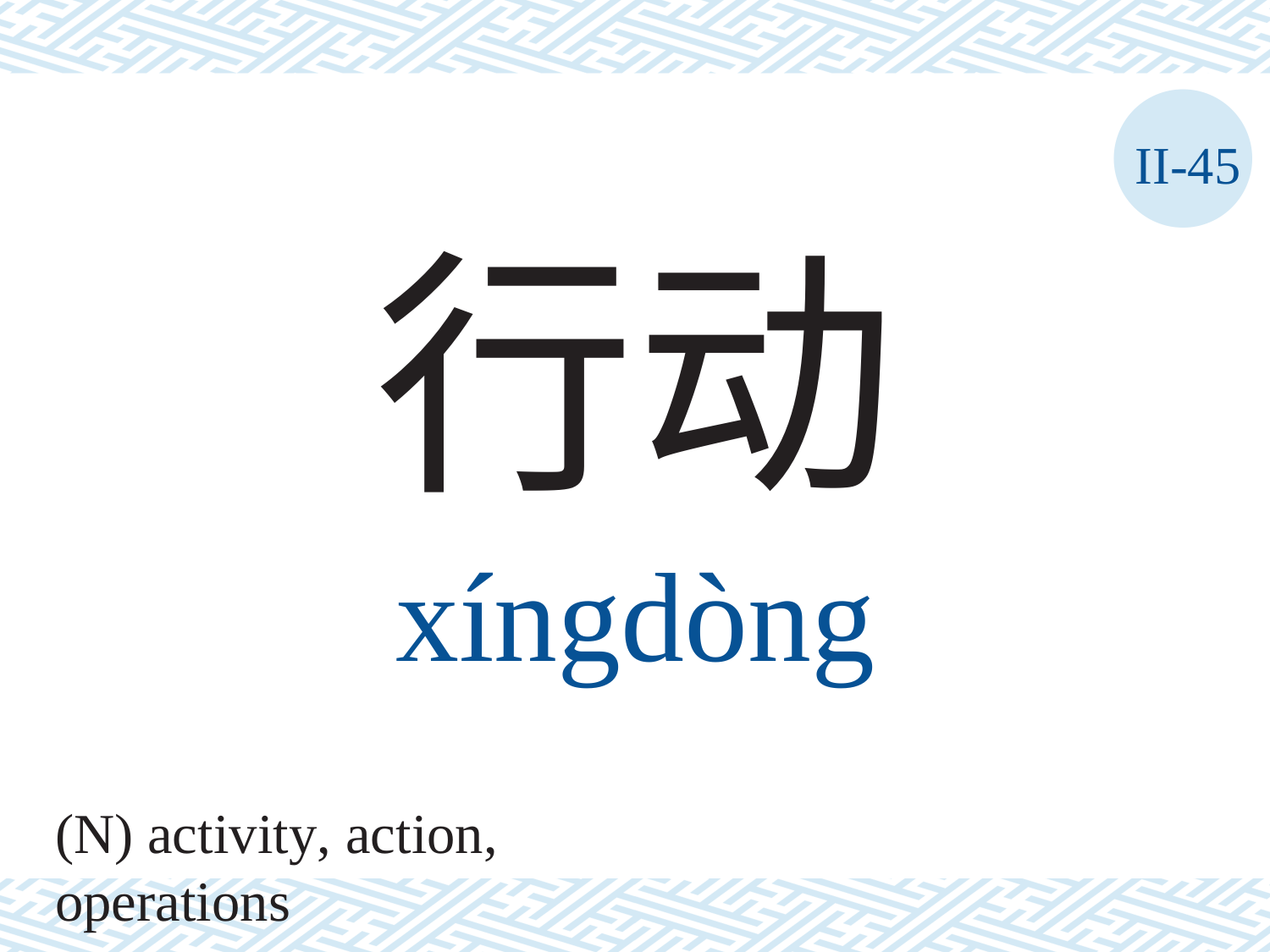

II-45
行动
xíngdòng
(N) activity, action, operations